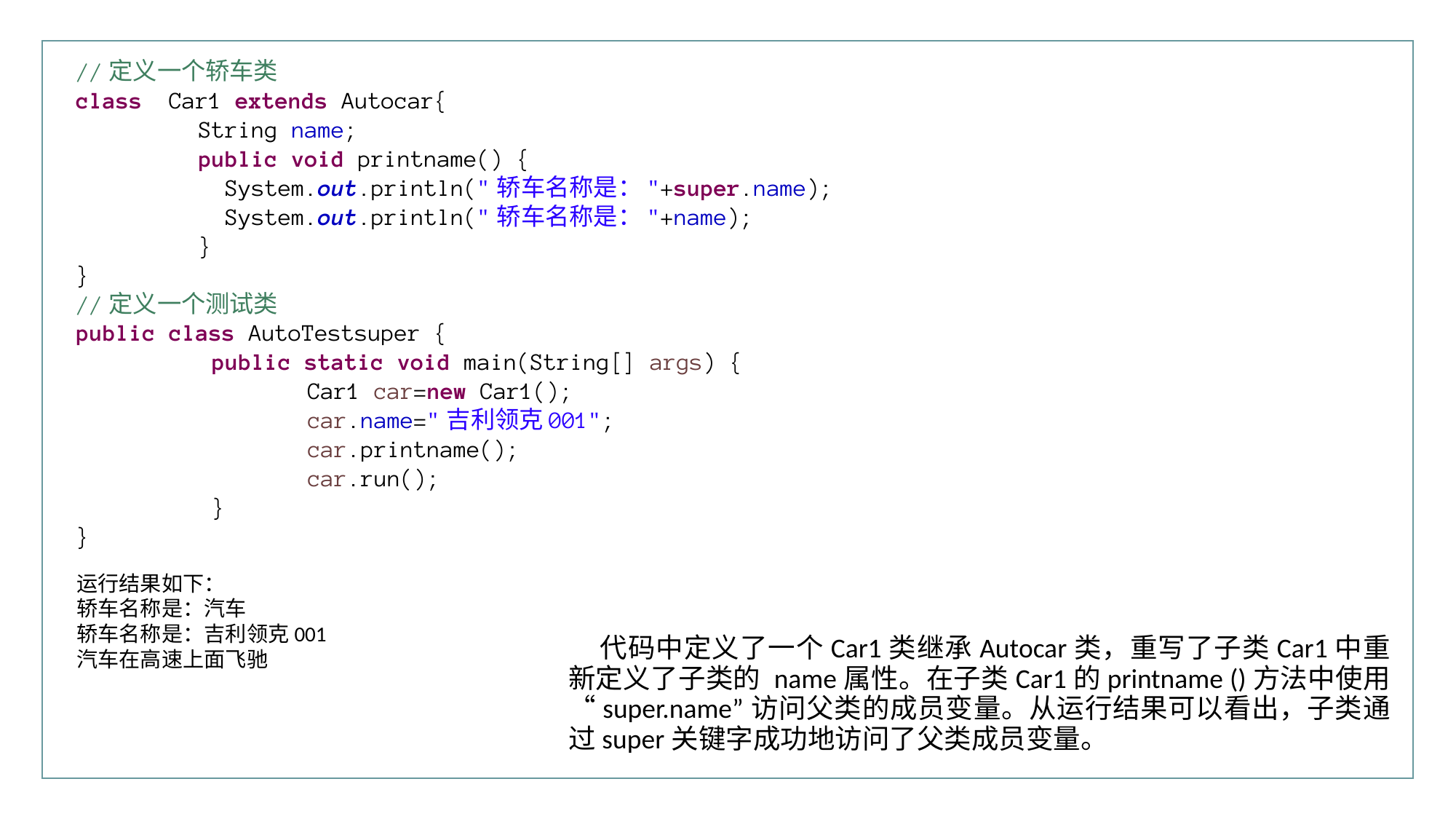

行业PPT模板http://www.XX.com/hangye/

//定义一个轿车类
class  Car1 extends Autocar{
	 String name;
	 public void printname() {
	   System.out.println("轿车名称是："+super.name);
	   System.out.println("轿车名称是："+name);
	 }
}
//定义一个测试类
public class AutoTestsuper {
	  public static void main(String[] args) {
		 Car1 car=new Car1();
		 car.name="吉利领克001";
		 car.printname();
		 car.run();
	  }
}
运行结果如下：
轿车名称是：汽车
轿车名称是：吉利领克001
汽车在高速上面飞驰
代码中定义了一个Car1类继承Autocar类，重写了子类Car1中重新定义了子类的 name属性。在子类Car1的printname ()方法中使用 “super.name”访问父类的成员变量。从运行结果可以看出，子类通过super关键字成功地访问了父类成员变量。